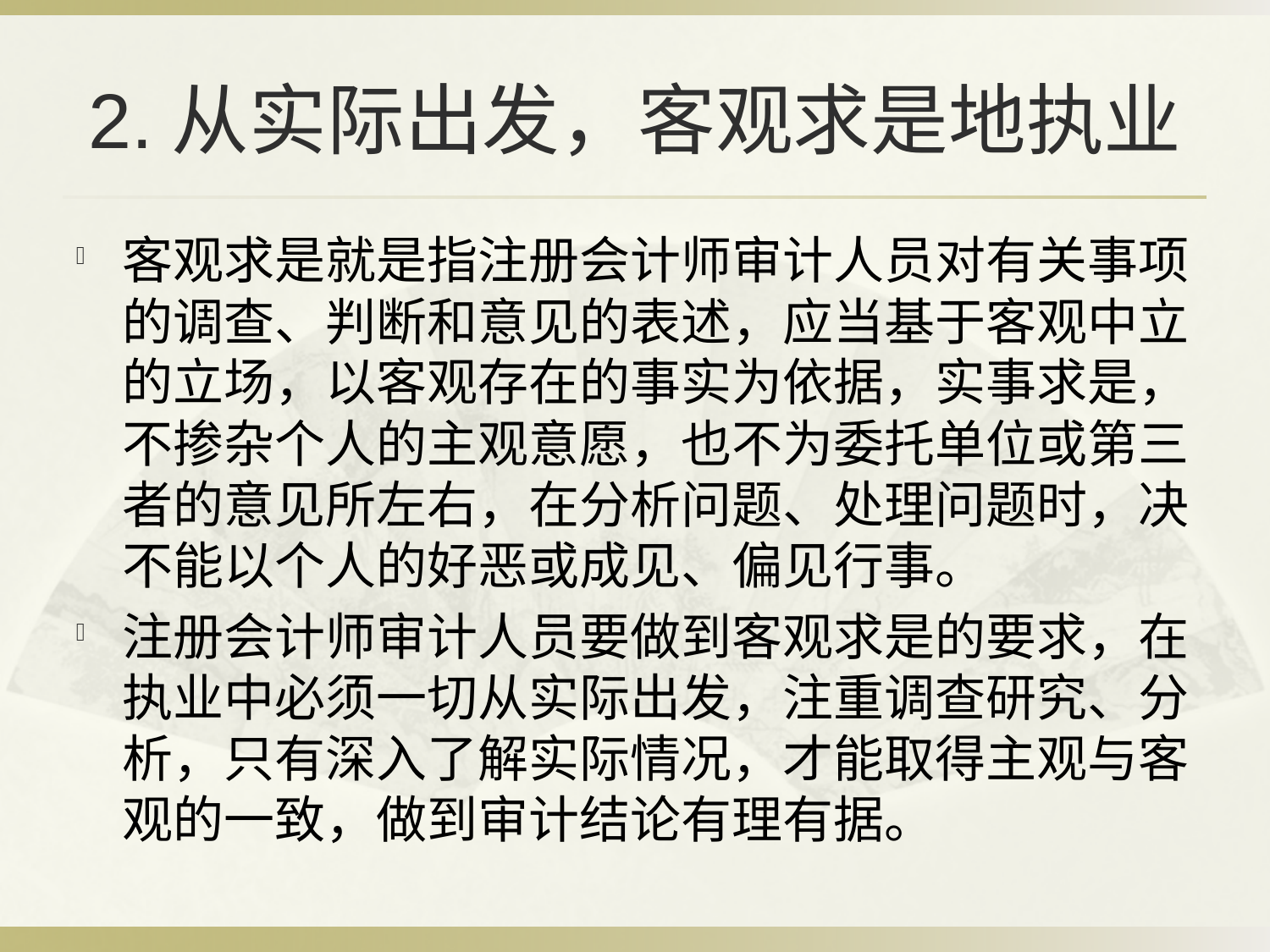

# 2.从实际出发，客观求是地执业
客观求是就是指注册会计师审计人员对有关事项的调查、判断和意见的表述，应当基于客观中立的立场，以客观存在的事实为依据，实事求是，不掺杂个人的主观意愿，也不为委托单位或第三者的意见所左右，在分析问题、处理问题时，决不能以个人的好恶或成见、偏见行事。
注册会计师审计人员要做到客观求是的要求，在执业中必须一切从实际出发，注重调查研究、分析，只有深入了解实际情况，才能取得主观与客观的一致，做到审计结论有理有据。